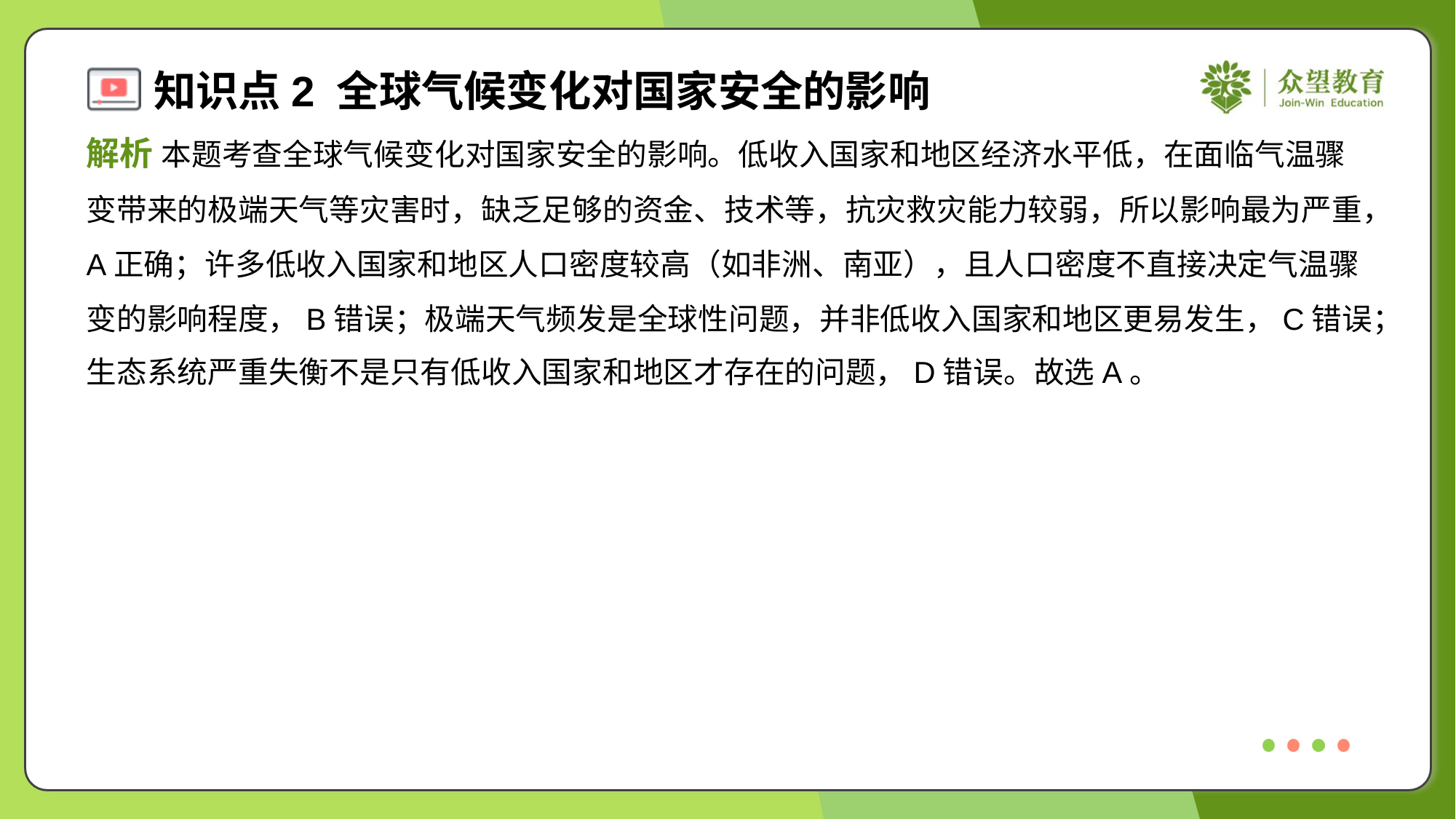

解析 本题考查全球气候变化对国家安全的影响。低收入国家和地区经济水平低，在面临气温骤
变带来的极端天气等灾害时，缺乏足够的资金、技术等，抗灾救灾能力较弱，所以影响最为严重，
A正确；许多低收入国家和地区人口密度较高（如非洲、南亚），且人口密度不直接决定气温骤
变的影响程度，B错误；极端天气频发是全球性问题，并非低收入国家和地区更易发生，C错误；
生态系统严重失衡不是只有低收入国家和地区才存在的问题，D错误。故选A。